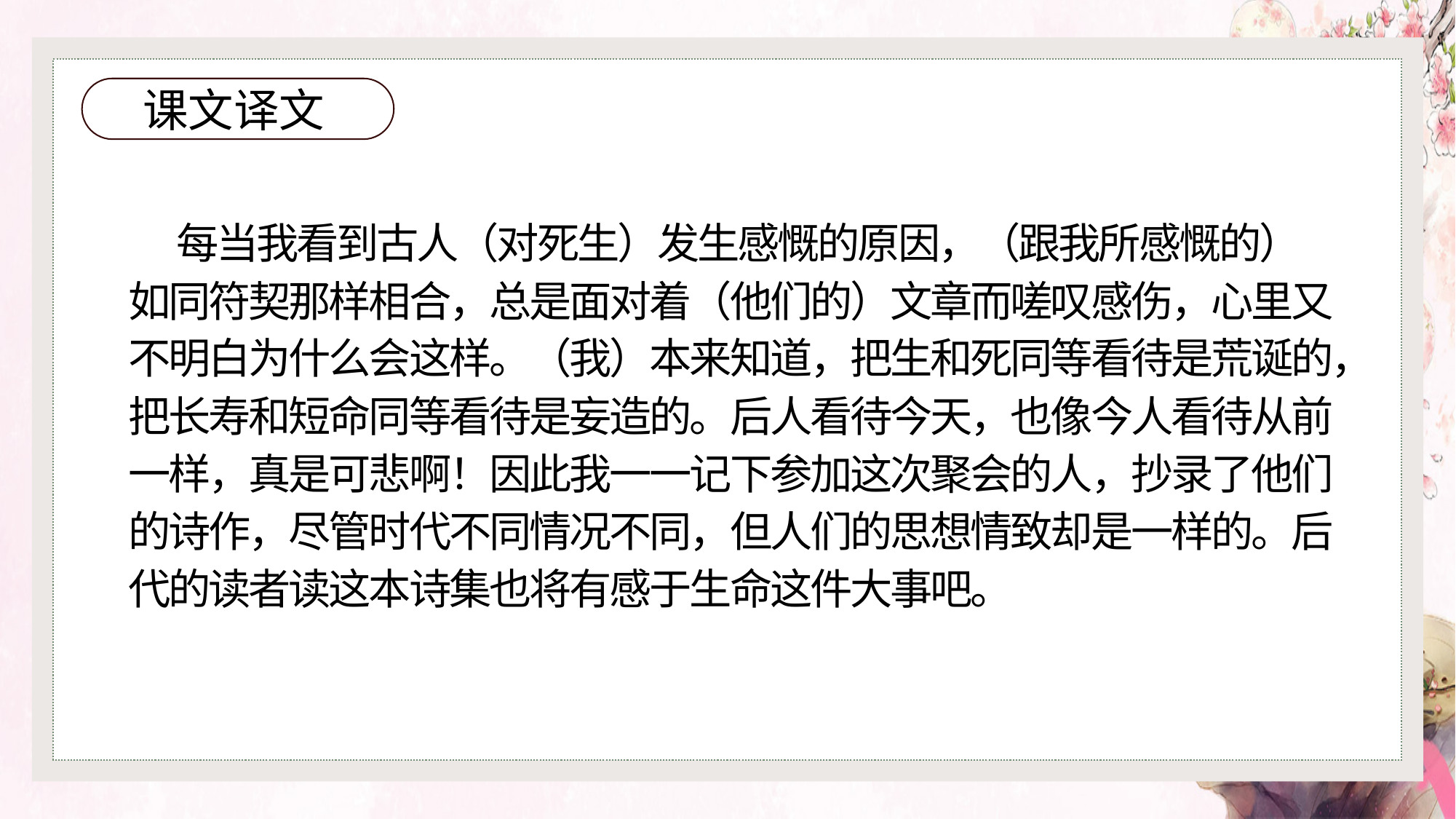

课文译文

    每当我看到古人（对死生）发生感慨的原因，（跟我所感慨的）如同符契那样相合，总是面对着（他们的）文章而嗟叹感伤，心里又不明白为什么会这样。（我）本来知道，把生和死同等看待是荒诞的，把长寿和短命同等看待是妄造的。后人看待今天，也像今人看待从前一样，真是可悲啊！因此我一一记下参加这次聚会的人，抄录了他们的诗作，尽管时代不同情况不同，但人们的思想情致却是一样的。后代的读者读这本诗集也将有感于生命这件大事吧。